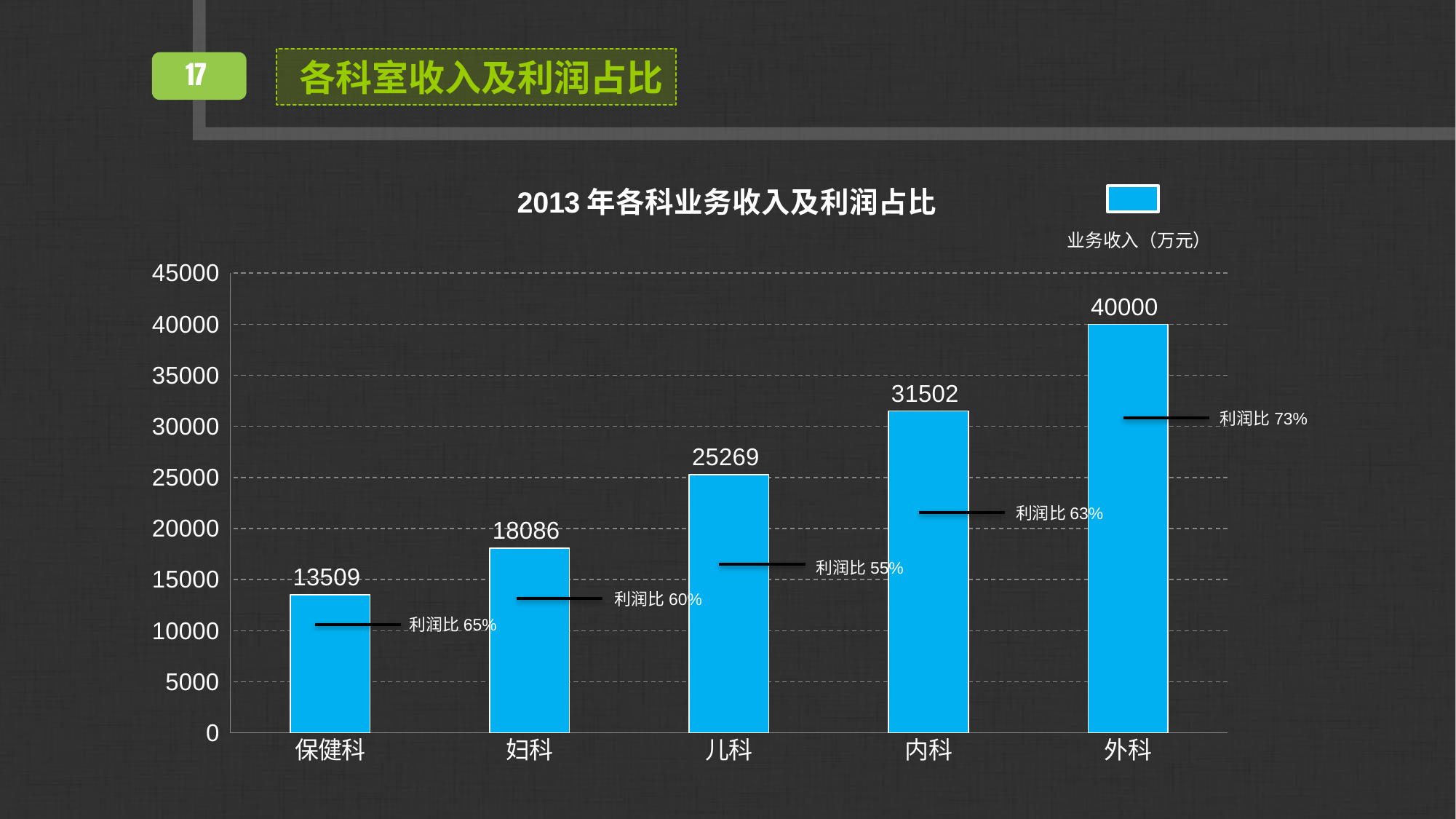

各科室收入及利润占比

### Chart: 2013年各科业务收入及利润占比

| Category | 业务收入（万元） |
|---|---|
| 保健科 | 13509.0 |
| 妇科 | 18086.0 |
| 儿科 | 25269.0 |
| 内科 | 31502.0 |
| 外科 | 40000.0 |
利润比73%
利润比63%
利润比55%
利润比60%
利润比65%